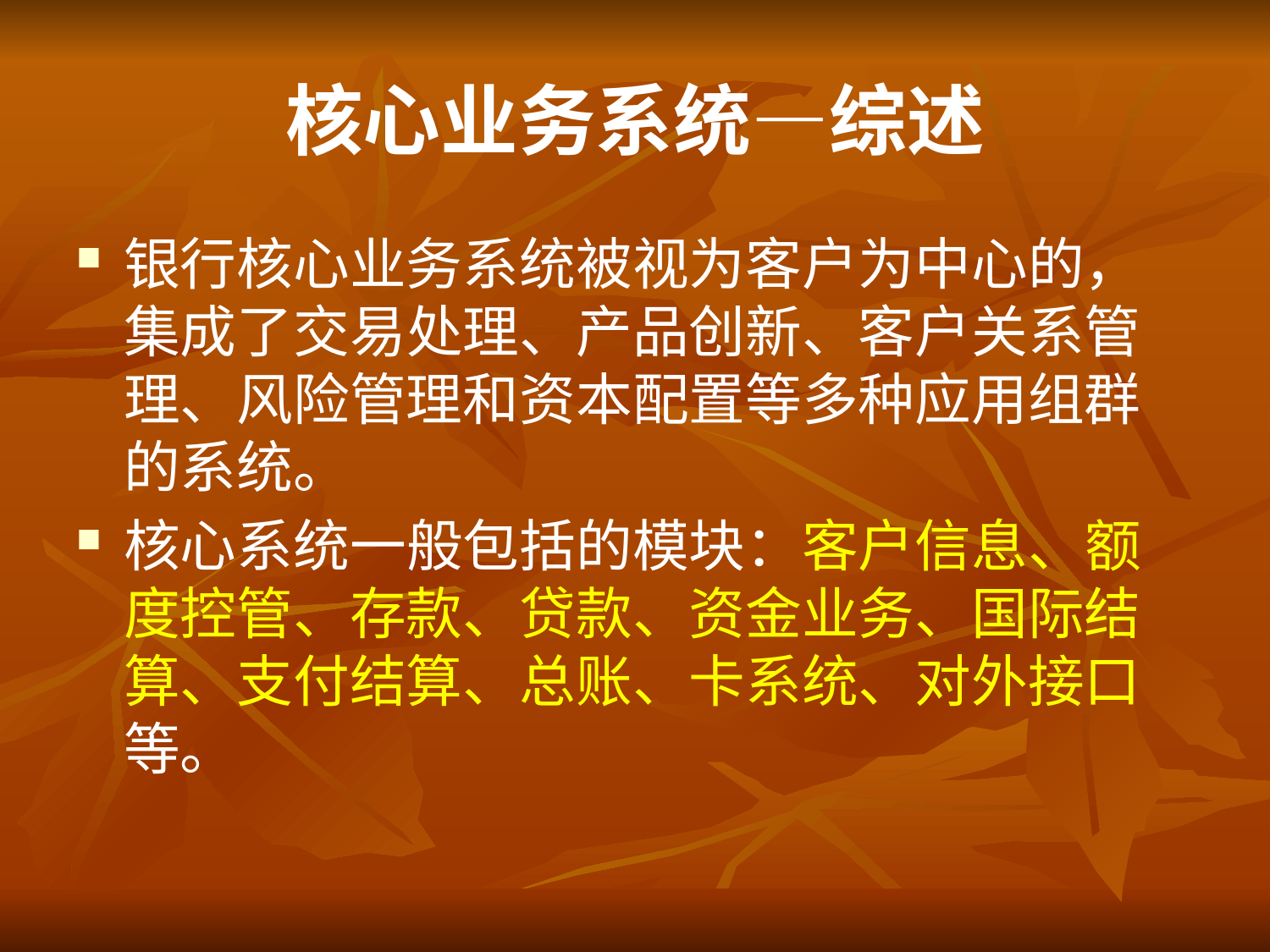

# 核心业务系统—综述
银行核心业务系统被视为客户为中心的，集成了交易处理、产品创新、客户关系管理、风险管理和资本配置等多种应用组群的系统。
核心系统一般包括的模块：客户信息、额度控管、存款、贷款、资金业务、国际结算、支付结算、总账、卡系统、对外接口等。